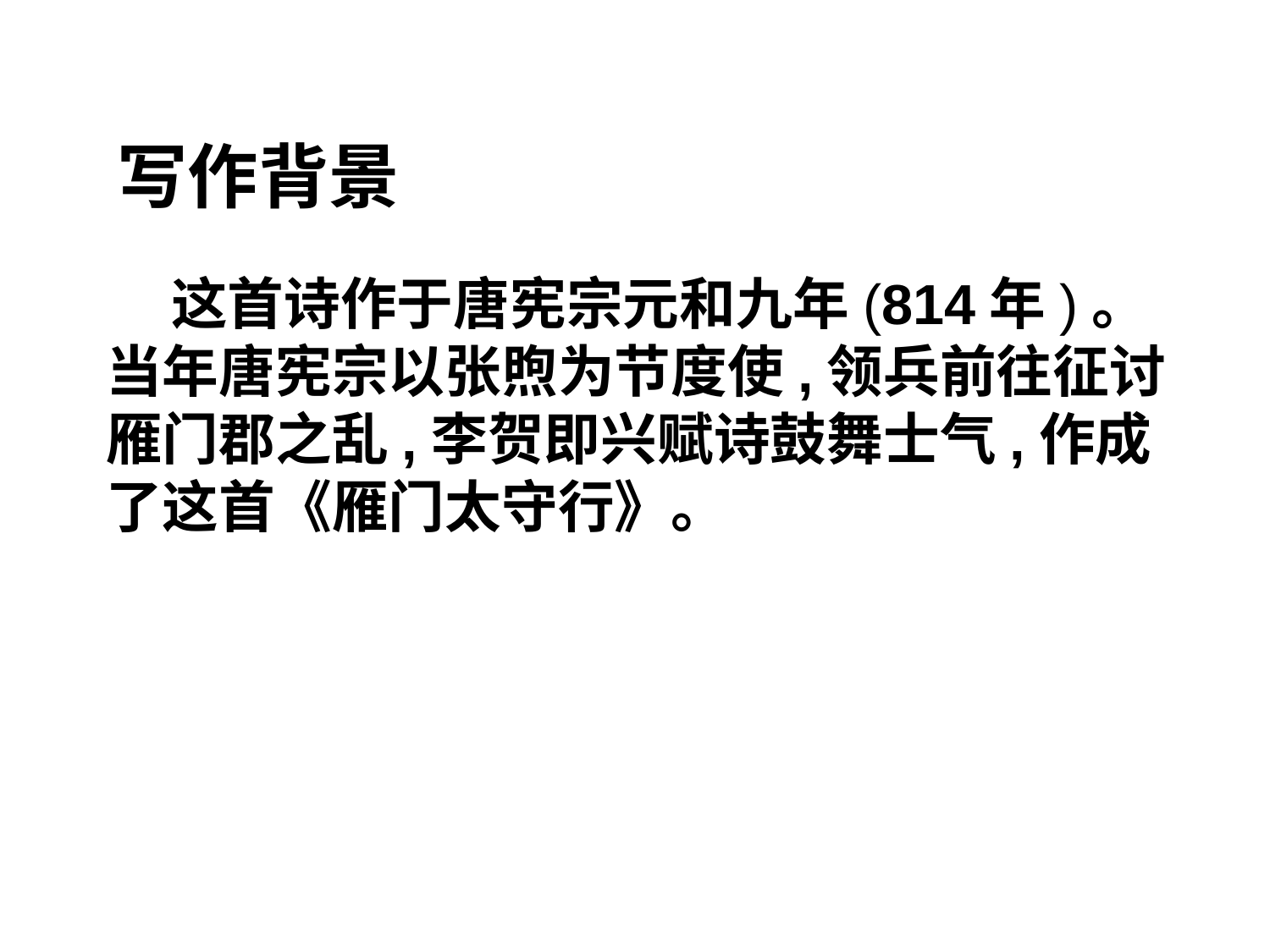

写作背景
    这首诗作于唐宪宗元和九年(814年)。当年唐宪宗以张煦为节度使,领兵前往征讨雁门郡之乱,李贺即兴赋诗鼓舞士气,作成了这首《雁门太守行》。